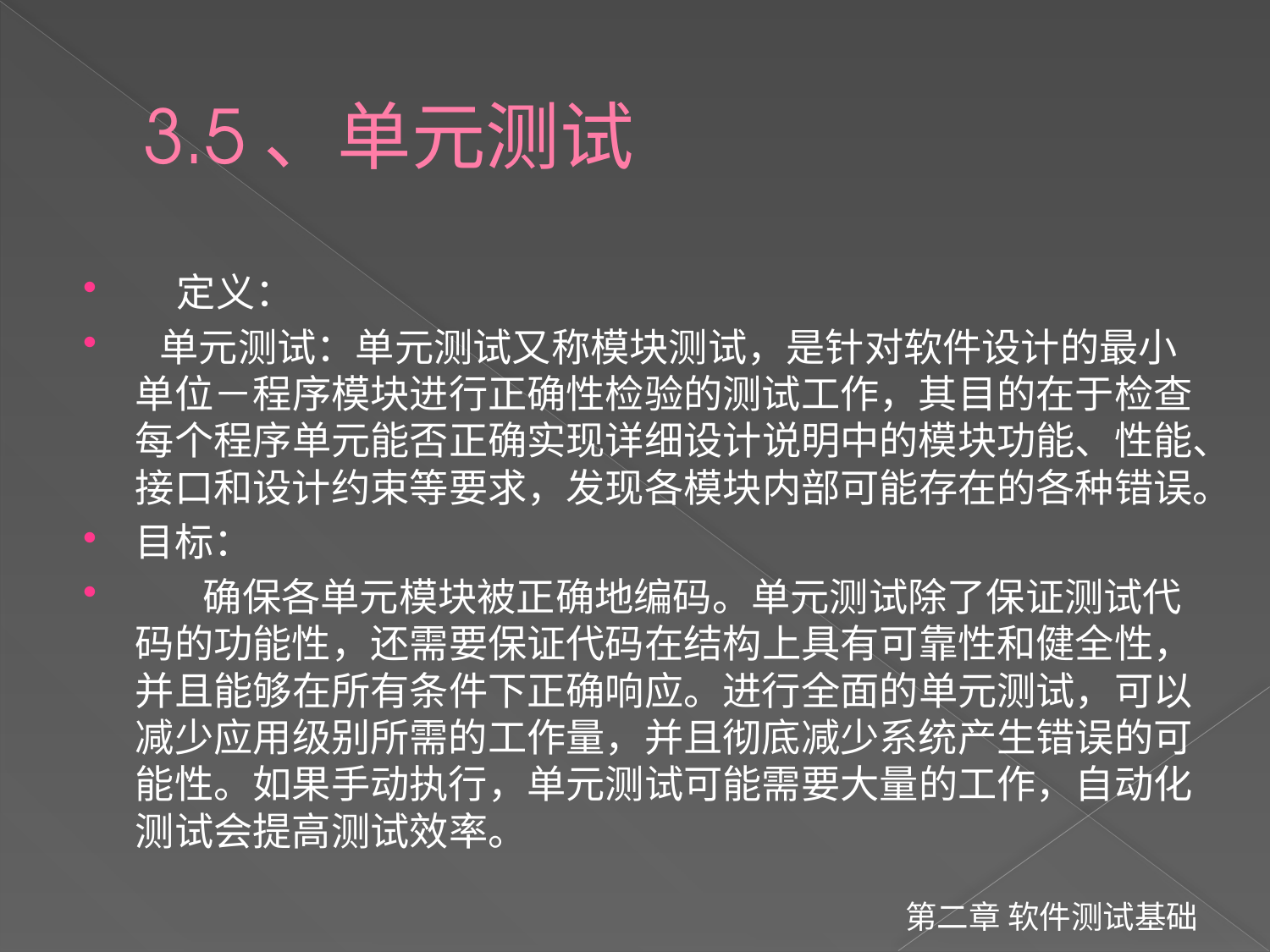

# 3.5、单元测试
    定义：
  单元测试：单元测试又称模块测试，是针对软件设计的最小单位－程序模块进行正确性检验的测试工作，其目的在于检查每个程序单元能否正确实现详细设计说明中的模块功能、性能、接口和设计约束等要求，发现各模块内部可能存在的各种错误。
目标：
       确保各单元模块被正确地编码。单元测试除了保证测试代码的功能性，还需要保证代码在结构上具有可靠性和健全性，并且能够在所有条件下正确响应。进行全面的单元测试，可以减少应用级别所需的工作量，并且彻底减少系统产生错误的可能性。如果手动执行，单元测试可能需要大量的工作，自动化测试会提高测试效率。